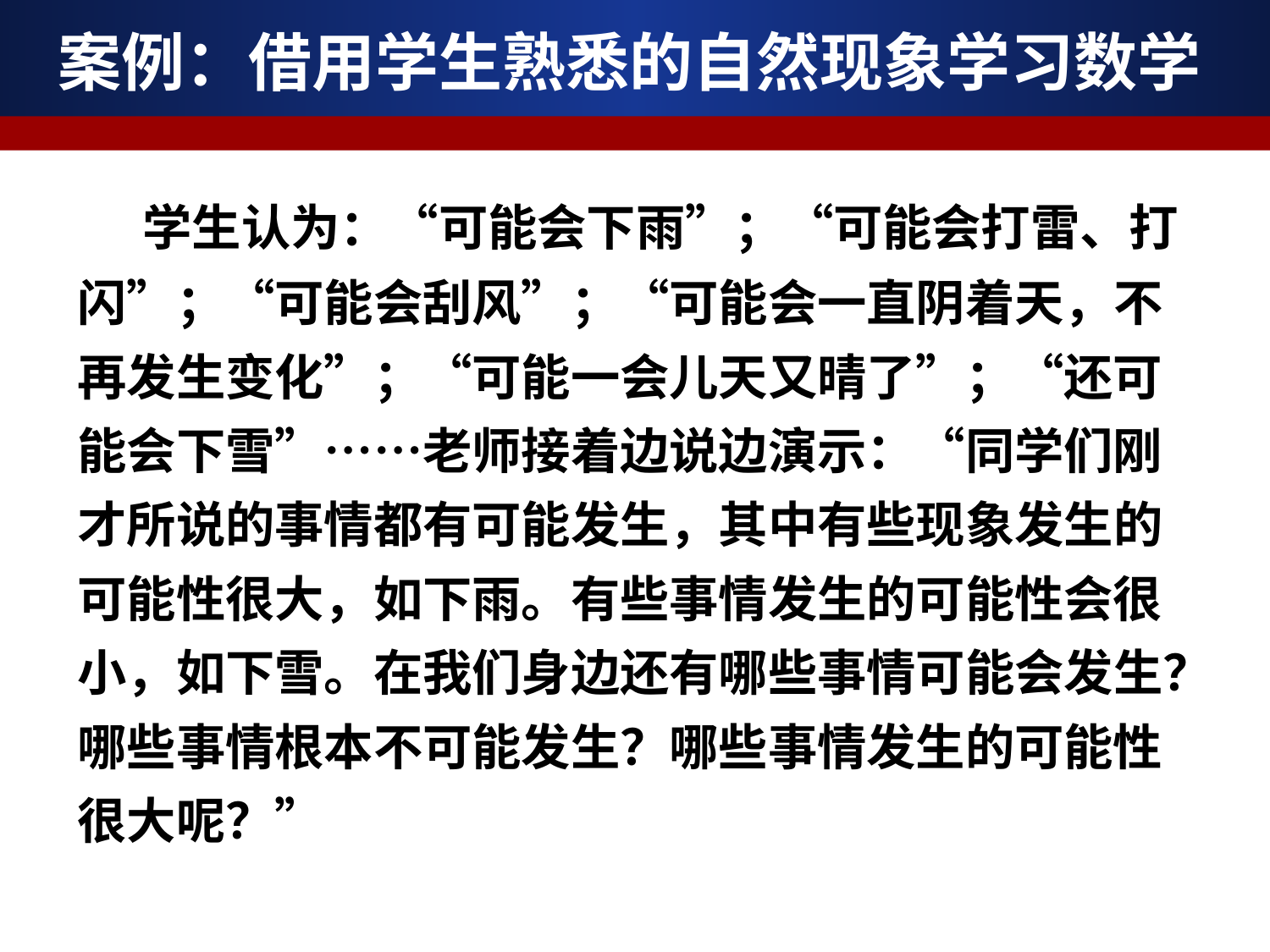

# 案例：借用学生熟悉的自然现象学习数学
    学生认为：“可能会下雨”；“可能会打雷、打闪”；“可能会刮风”；“可能会一直阴着天，不再发生变化”；“可能一会儿天又晴了”；“还可能会下雪”……老师接着边说边演示：“同学们刚才所说的事情都有可能发生，其中有些现象发生的可能性很大，如下雨。有些事情发生的可能性会很小，如下雪。在我们身边还有哪些事情可能会发生？哪些事情根本不可能发生？哪些事情发生的可能性很大呢？”